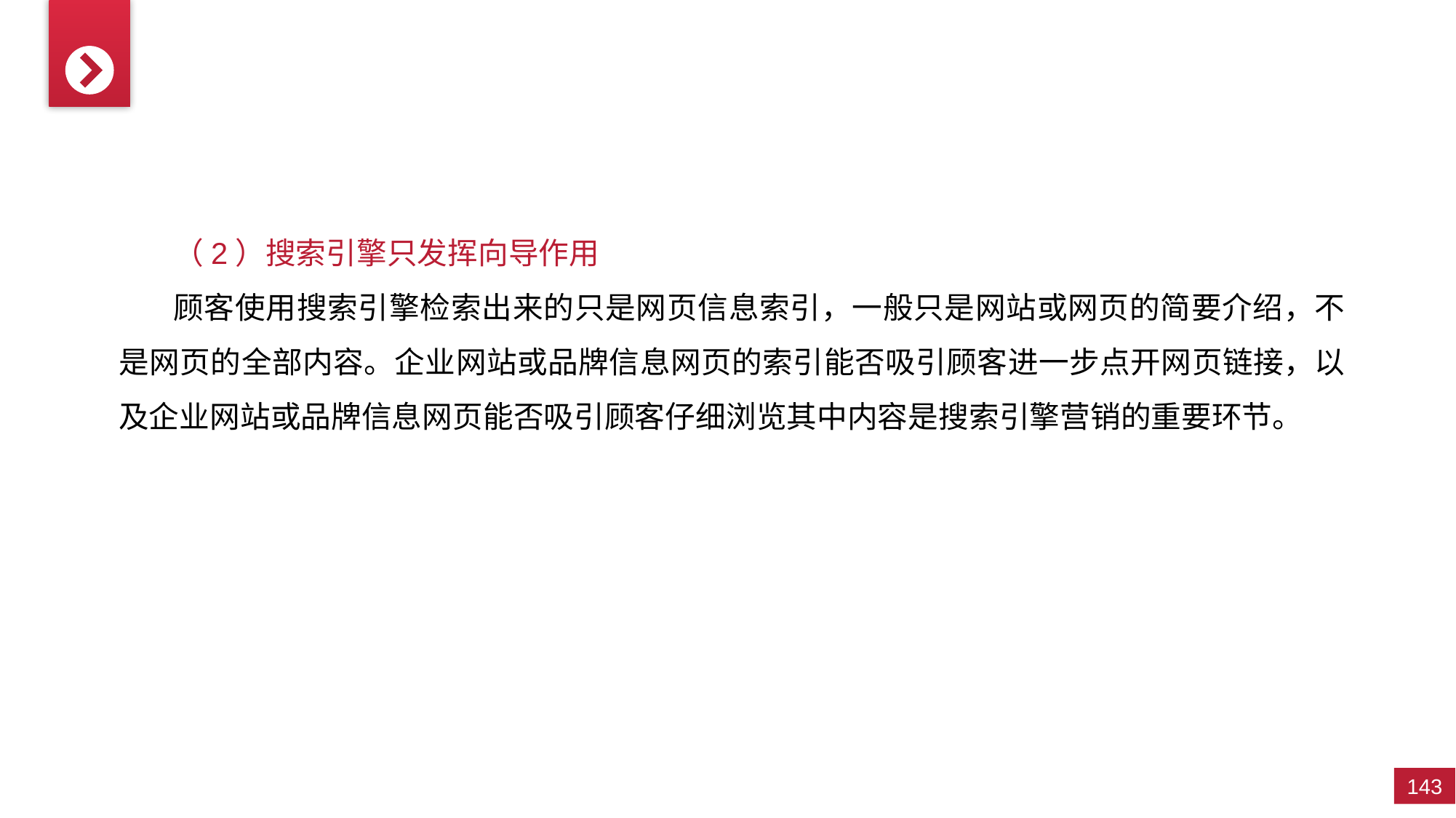

（2）搜索引擎只发挥向导作用
顾客使用搜索引擎检索出来的只是网页信息索引，一般只是网站或网页的简要介绍，不是网页的全部内容。企业网站或品牌信息网页的索引能否吸引顾客进一步点开网页链接，以及企业网站或品牌信息网页能否吸引顾客仔细浏览其中内容是搜索引擎营销的重要环节。